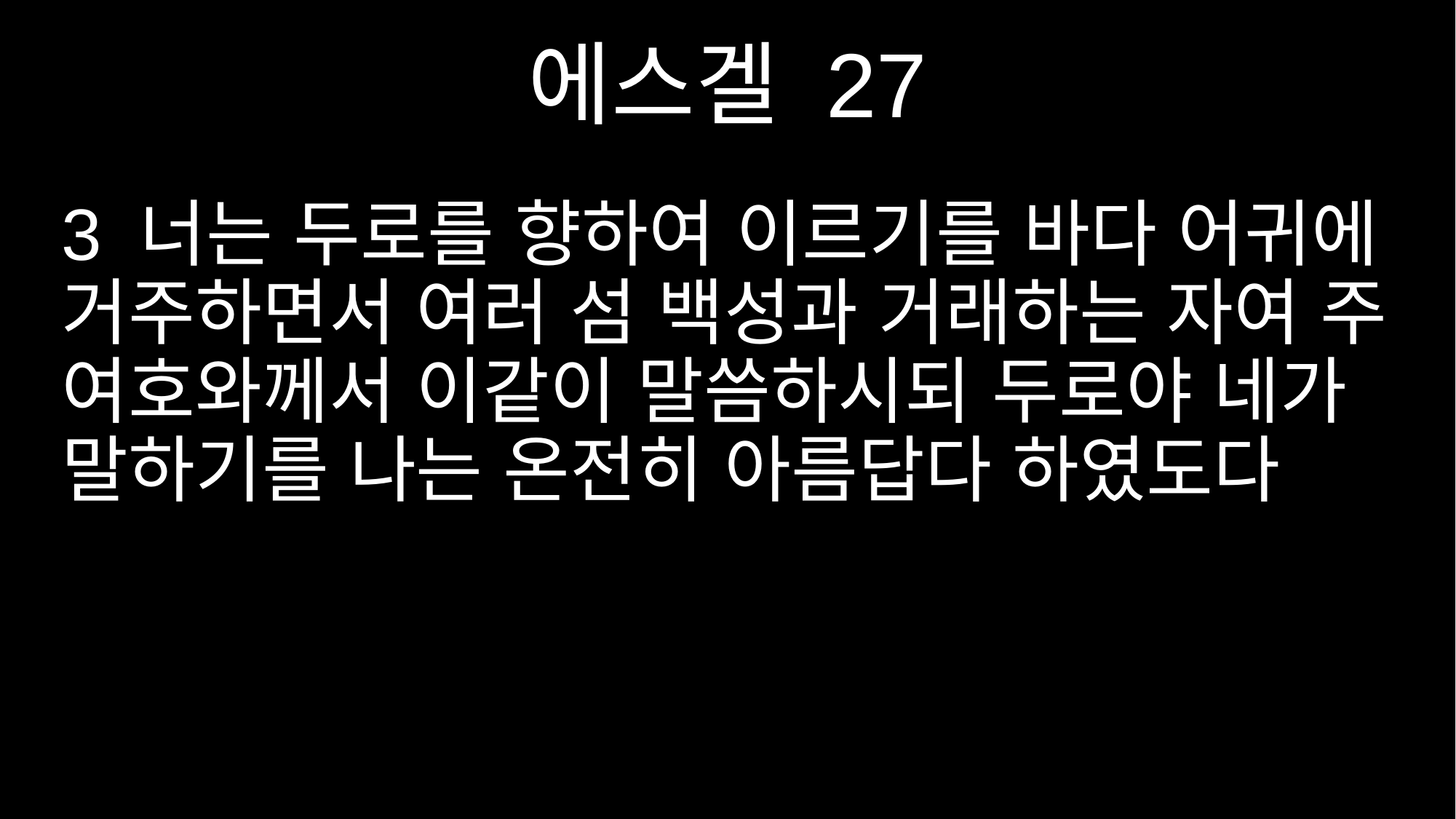

에스겔 27
3 너는 두로를 향하여 이르기를 바다 어귀에 거주하면서 여러 섬 백성과 거래하는 자여 주 여호와께서 이같이 말씀하시되 두로야 네가 말하기를 나는 온전히 아름답다 하였도다